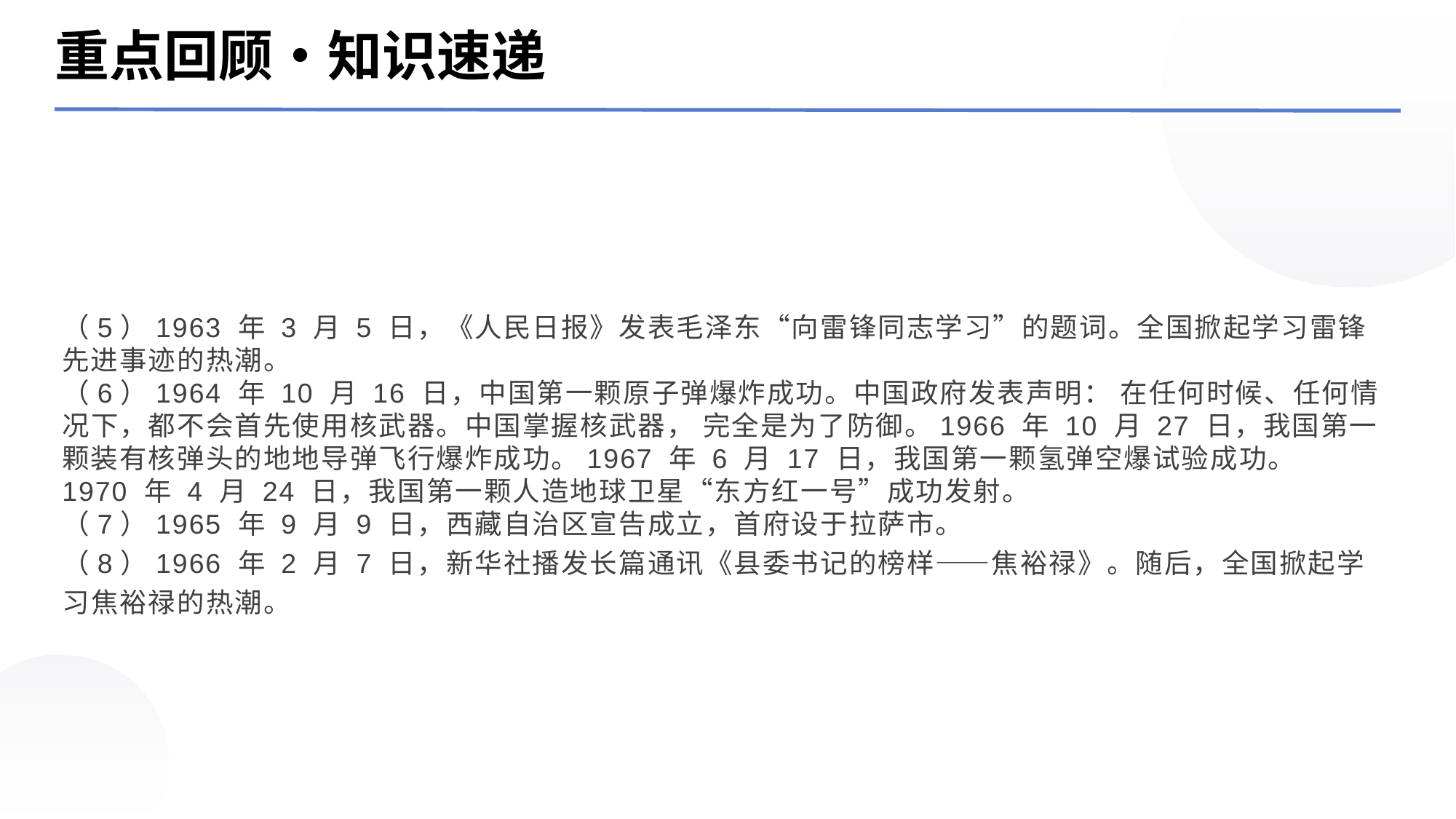

重点回顾‧知识速递
（5）1963 年 3 月 5 日，《人民日报》发表毛泽东“向雷锋同志学习”的题词。全国掀起学习雷锋先进事迹的热潮。
（6）1964 年 10 月 16 日，中国第一颗原子弹爆炸成功。中国政府发表声明： 在任何时候、任何情况下，都不会首先使用核武器。中国掌握核武器， 完全是为了防御。1966 年 10 月 27 日，我国第一颗装有核弹头的地地导弹飞行爆炸成功。1967 年 6 月 17 日，我国第一颗氢弹空爆试验成功。
1970 年 4 月 24 日，我国第一颗人造地球卫星“东方红一号”成功发射。
（7）1965 年 9 月 9 日，西藏自治区宣告成立，首府设于拉萨市。
（8）1966 年 2 月 7 日，新华社播发长篇通讯《县委书记的榜样——焦裕禄》。随后，全国掀起学习焦裕禄的热潮。